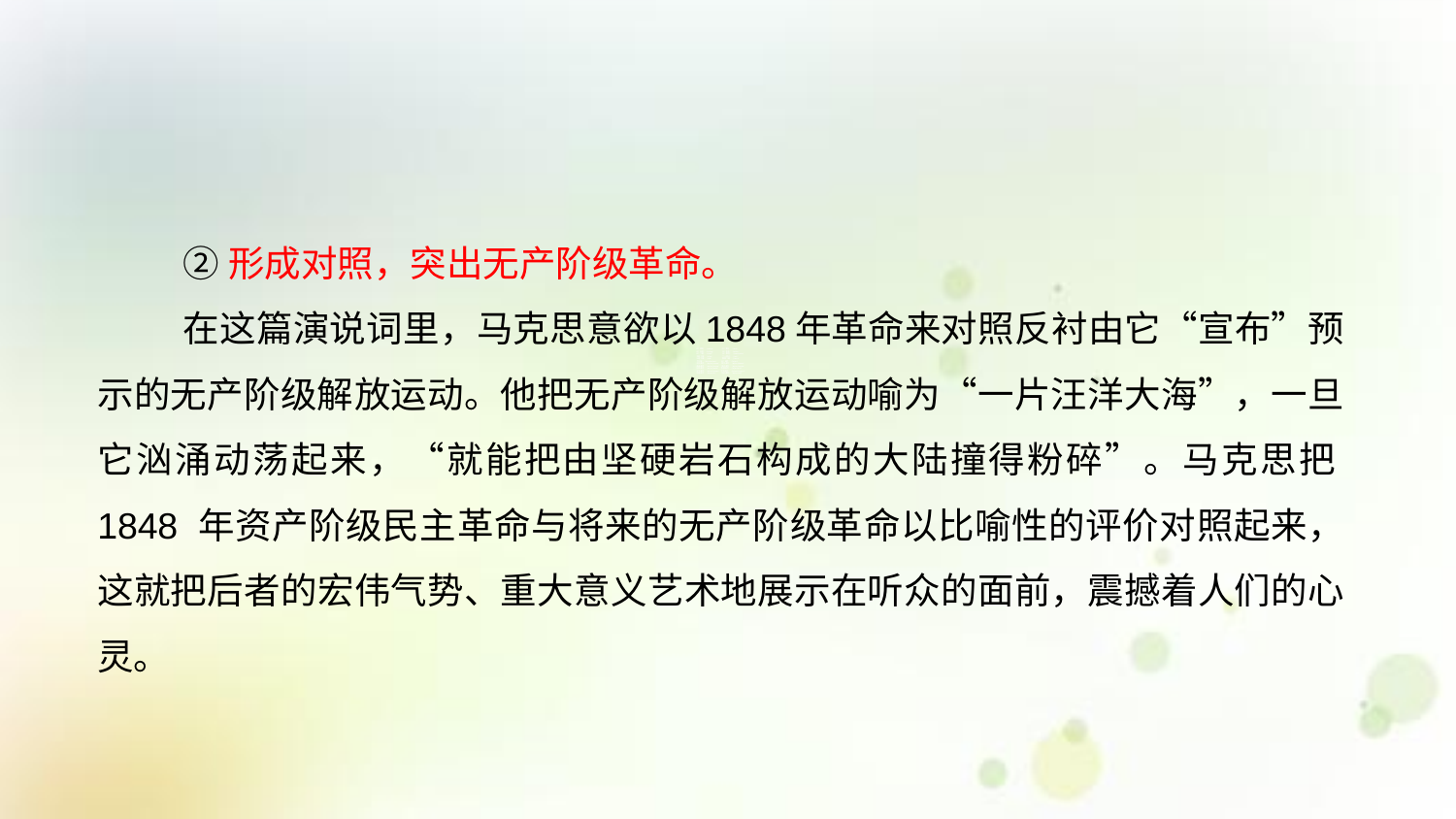

②形成对照，突出无产阶级革命。
在这篇演说词里，马克思意欲以1848年革命来对照反衬由它“宣布”预示的无产阶级解放运动。他把无产阶级解放运动喻为“一片汪洋大海”，一旦它汹涌动荡起来，“就能把由坚硬岩石构成的大陆撞得粉碎”。马克思把1848 年资产阶级民主革命与将来的无产阶级革命以比喻性的评价对照起来，这就把后者的宏伟气势、重大意义艺术地展示在听众的面前，震撼着人们的心灵。